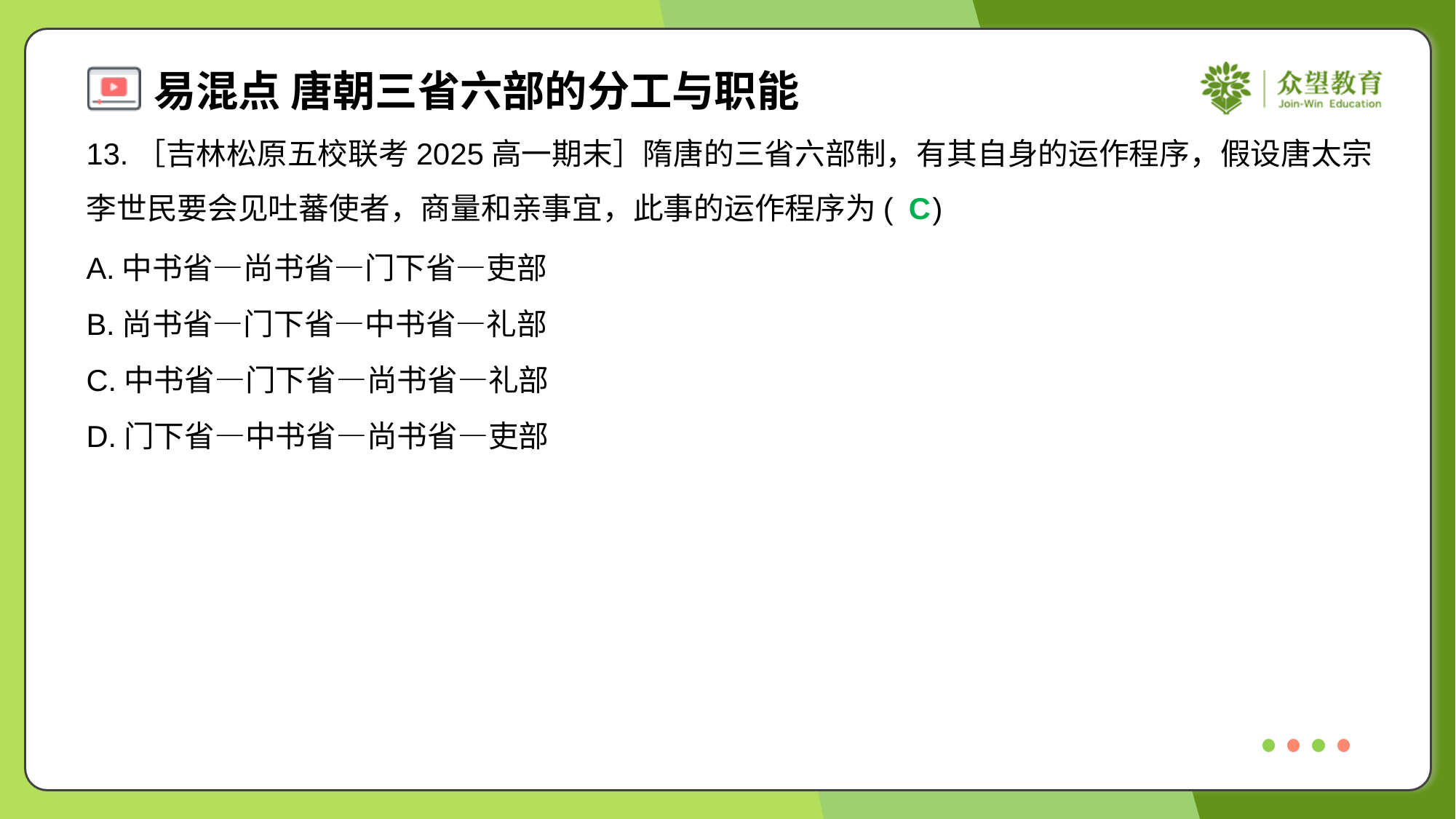

13.［吉林松原五校联考2025高一期末］隋唐的三省六部制，有其自身的运作程序，假设唐太宗
李世民要会见吐蕃使者，商量和亲事宜，此事的运作程序为(     )
C
A.中书省—尚书省—门下省—吏部
B.尚书省—门下省—中书省—礼部
C.中书省—门下省—尚书省—礼部
D.门下省—中书省—尚书省—吏部